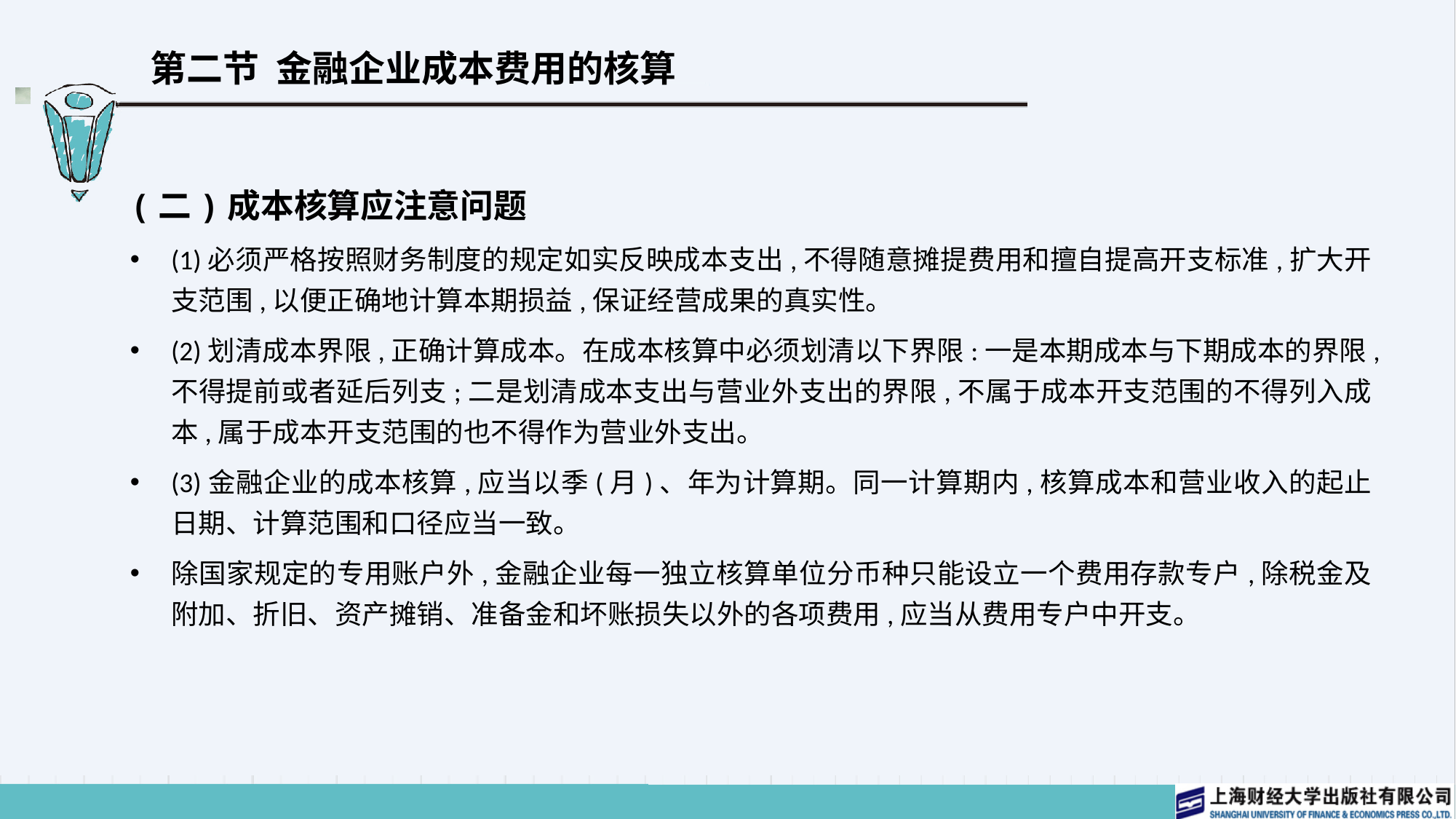

# 第二节  金融企业成本费用的核算
(二)成本核算应注意问题
(1)必须严格按照财务制度的规定如实反映成本支出,不得随意摊提费用和擅自提高开支标准,扩大开支范围,以便正确地计算本期损益,保证经营成果的真实性。
(2)划清成本界限,正确计算成本。在成本核算中必须划清以下界限:一是本期成本与下期成本的界限,不得提前或者延后列支;二是划清成本支出与营业外支出的界限,不属于成本开支范围的不得列入成本,属于成本开支范围的也不得作为营业外支出。
(3)金融企业的成本核算,应当以季(月)、年为计算期。同一计算期内,核算成本和营业收入的起止日期、计算范围和口径应当一致。
除国家规定的专用账户外,金融企业每一独立核算单位分币种只能设立一个费用存款专户,除税金及附加、折旧、资产摊销、准备金和坏账损失以外的各项费用,应当从费用专户中开支。